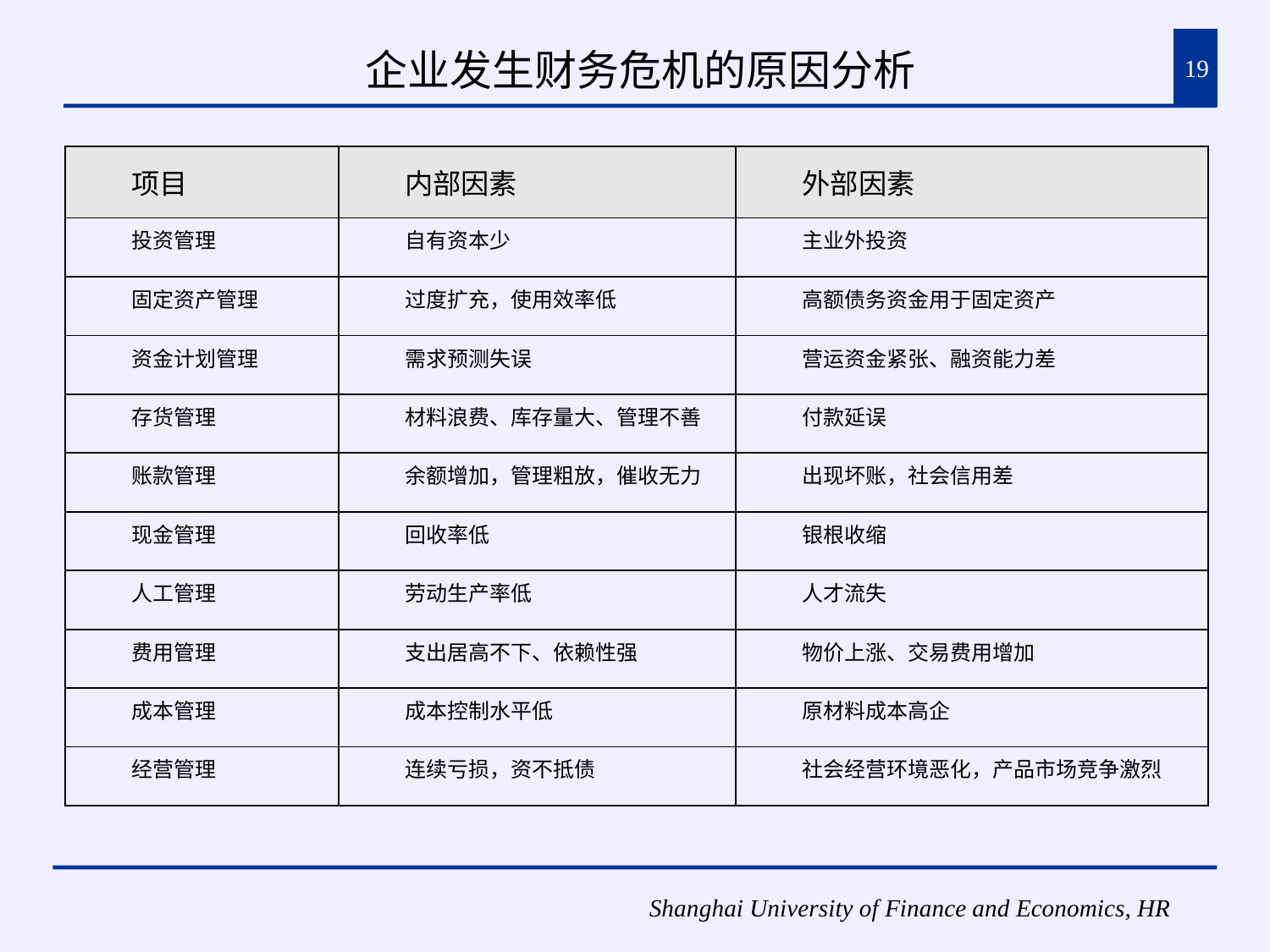

# 企业发生财务危机的原因分析
19
| 项目 | 内部因素 | 外部因素 |
| --- | --- | --- |
| 投资管理 | 自有资本少 | 主业外投资 |
| 固定资产管理 | 过度扩充，使用效率低 | 高额债务资金用于固定资产 |
| 资金计划管理 | 需求预测失误 | 营运资金紧张、融资能力差 |
| 存货管理 | 材料浪费、库存量大、管理不善 | 付款延误 |
| 账款管理 | 余额增加，管理粗放，催收无力 | 出现坏账，社会信用差 |
| 现金管理 | 回收率低 | 银根收缩 |
| 人工管理 | 劳动生产率低 | 人才流失 |
| 费用管理 | 支出居高不下、依赖性强 | 物价上涨、交易费用增加 |
| 成本管理 | 成本控制水平低 | 原材料成本高企 |
| 经营管理 | 连续亏损，资不抵债 | 社会经营环境恶化，产品市场竞争激烈 |